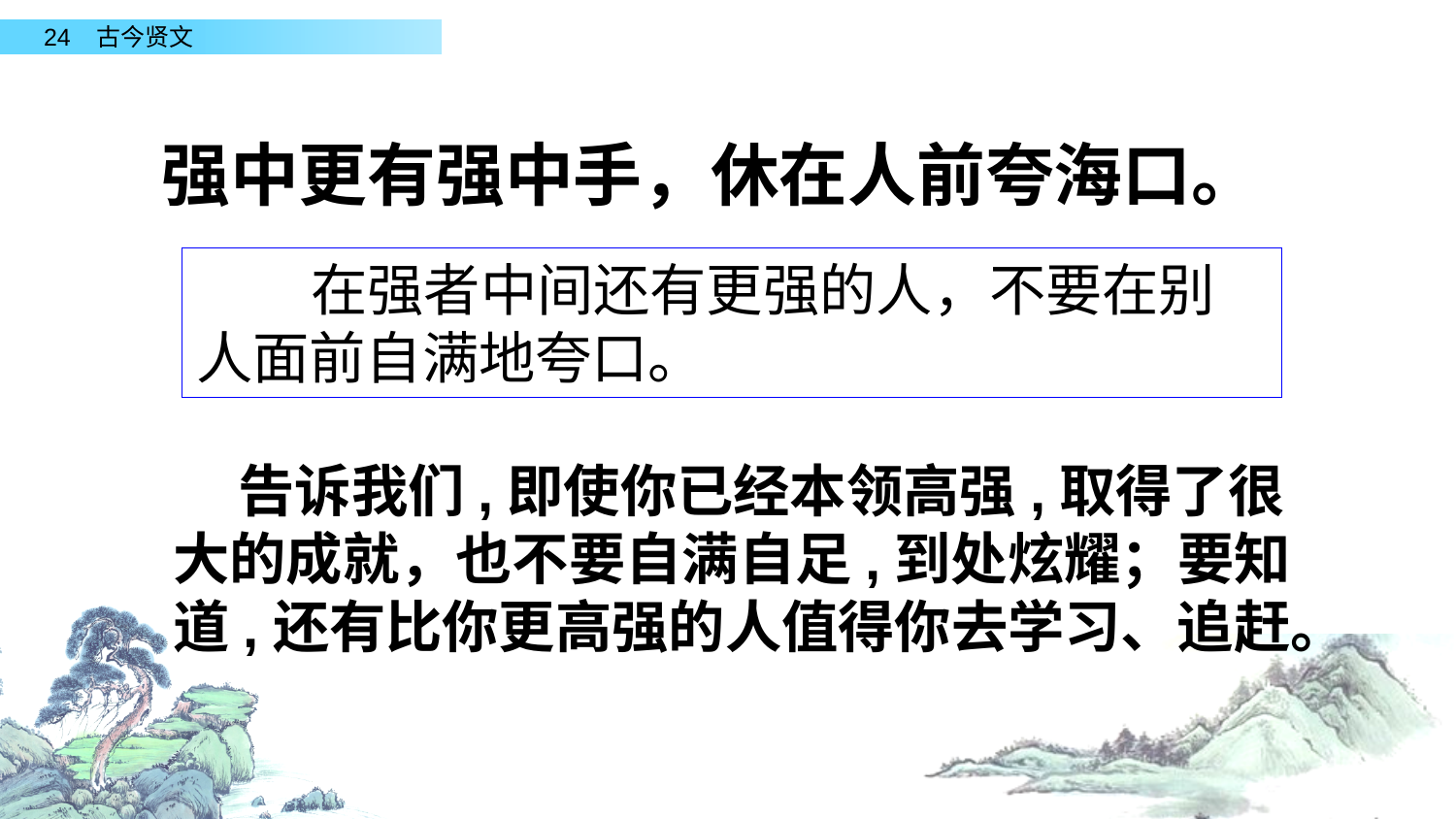

强中更有强中手，休在人前夸海口。
        在强者中间还有更强的人，不要在别人面前自满地夸口。
    告诉我们,即使你已经本领高强,取得了很大的成就，也不要自满自足,到处炫耀；要知道,还有比你更高强的人值得你去学习、追赶。